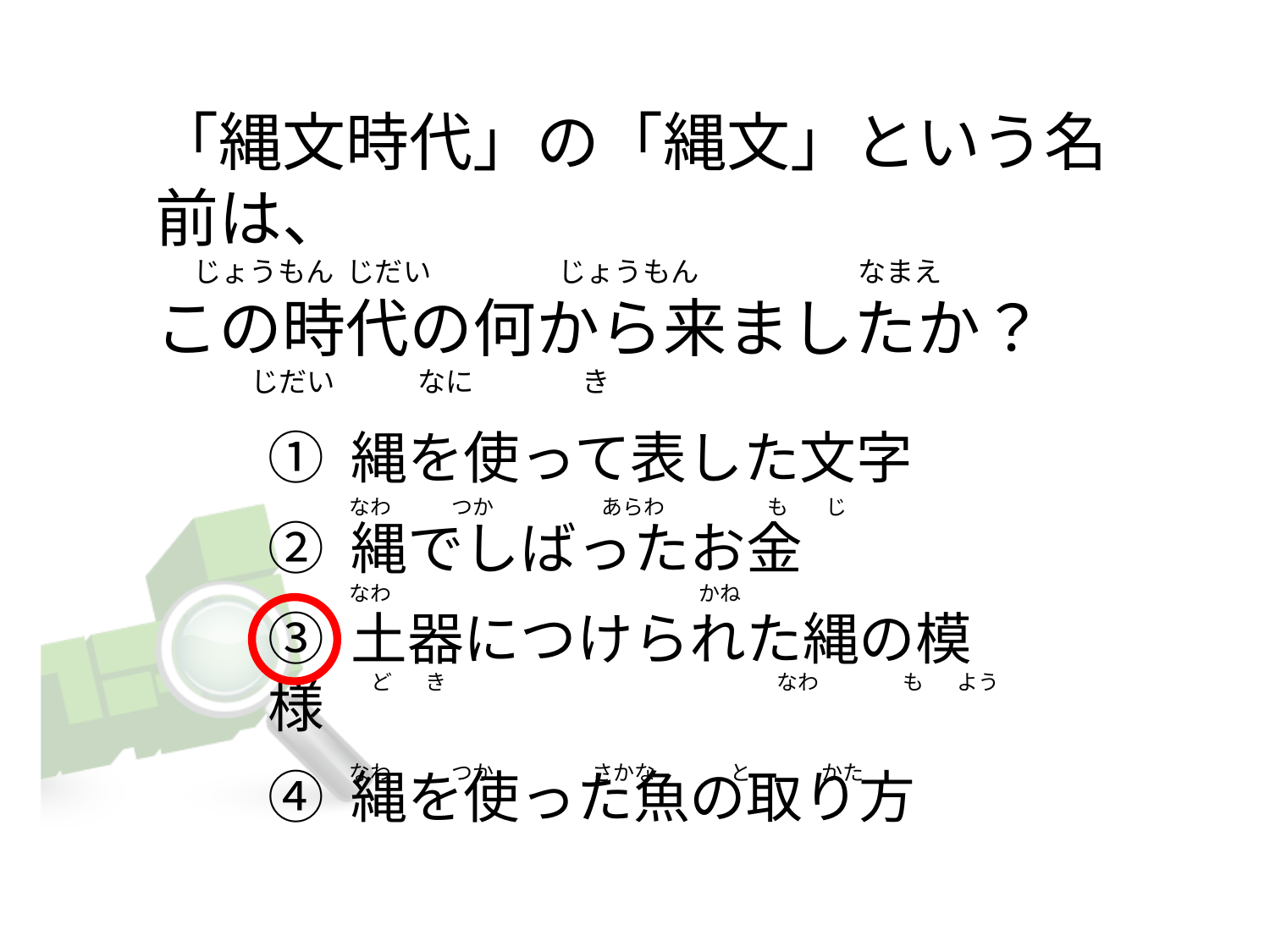

# 「縄文時代」の「縄文」という名前は、       じょうもん  じだい                    じょうもん                         なまえ この時代の何から来ましたか？                    じだい             なに                 き
① 縄を使って表した文字
② 縄でしばったお金
③ 土器につけられた縄の模様
④ 縄を使った魚の取り方
なわ             つか                       あらわ                      も        じ
なわ                                                                  かね

   ど       き                                                                       なわ                  も       よう
なわ             つか                     さかな                と               かた